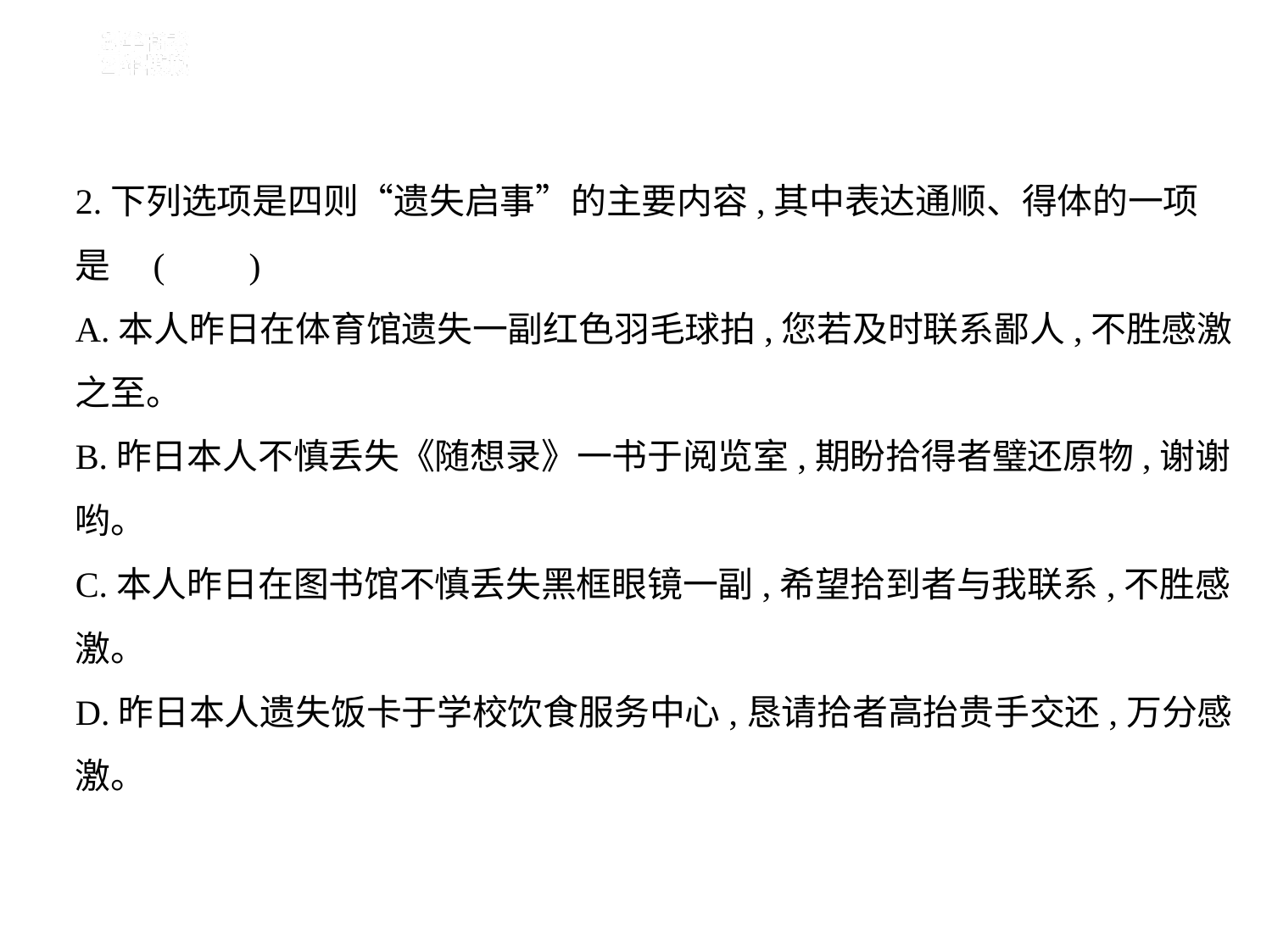

2.下列选项是四则“遗失启事”的主要内容,其中表达通顺、得体的一项
是 (　    )
A.本人昨日在体育馆遗失一副红色羽毛球拍,您若及时联系鄙人,不胜感激
之至。
B.昨日本人不慎丢失《随想录》一书于阅览室,期盼拾得者璧还原物,谢谢
哟。
C.本人昨日在图书馆不慎丢失黑框眼镜一副,希望拾到者与我联系,不胜感
激。
D.昨日本人遗失饭卡于学校饮食服务中心,恳请拾者高抬贵手交还,万分感
激。